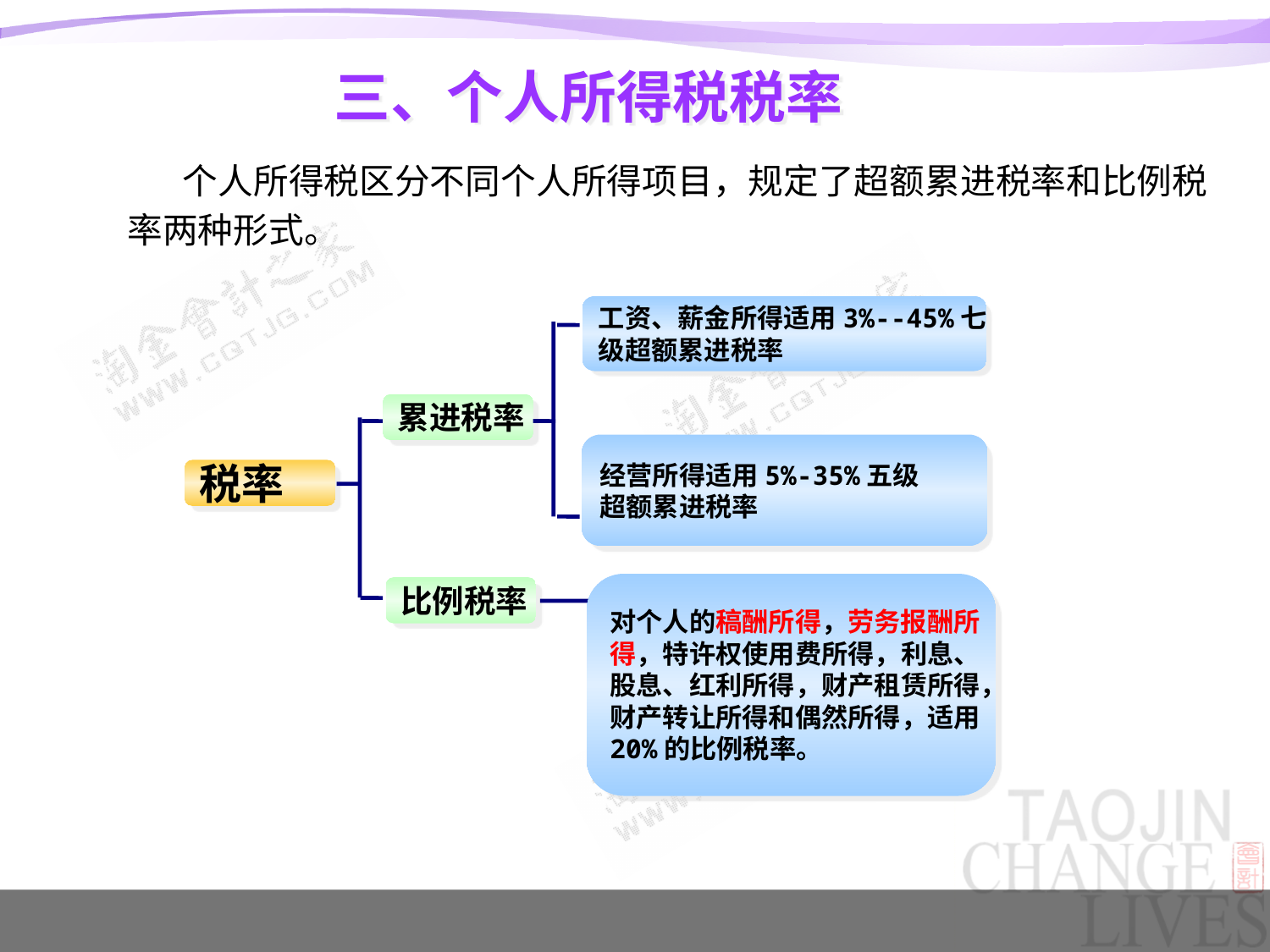

# 三、个人所得税税率
      个人所得税区分不同个人所得项目，规定了超额累进税率和比例税率两种形式。

工资、薪金所得适用3%--45%七
级超额累进税率

累进税率

经营所得适用5%-35%五级
超额累进税率
税率

比例税率

对个人的稿酬所得，劳务报酬所
得，特许权使用费所得，利息、
股息、红利所得，财产租赁所得，
财产转让所得和偶然所得，适用
20%的比例税率。